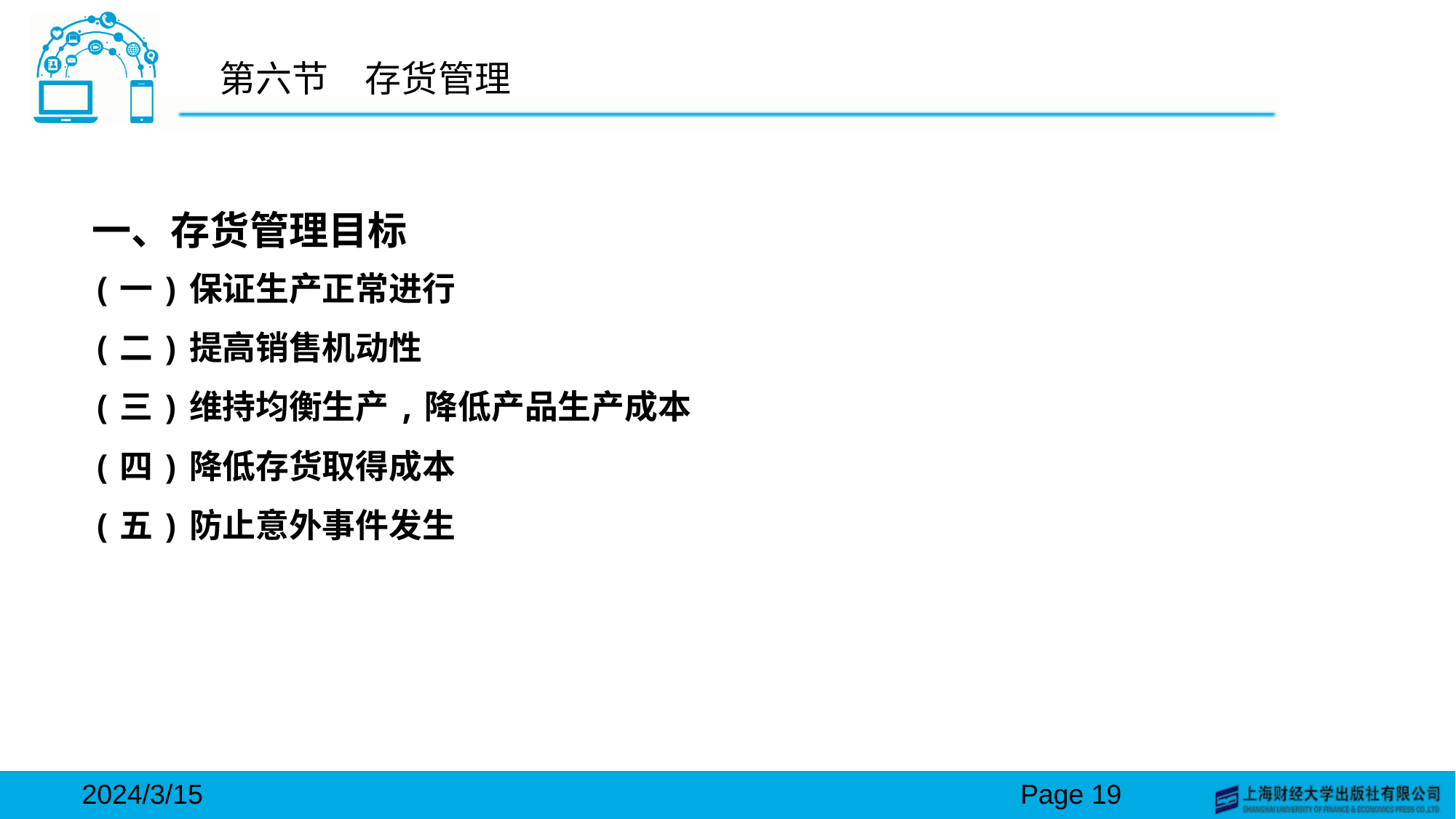

# 第六节　存货管理
一、存货管理目标
(一)保证生产正常进行
(二)提高销售机动性
(三)维持均衡生产,降低产品生产成本
(四)降低存货取得成本
(五)防止意外事件发生

2024/3/15
Page 19